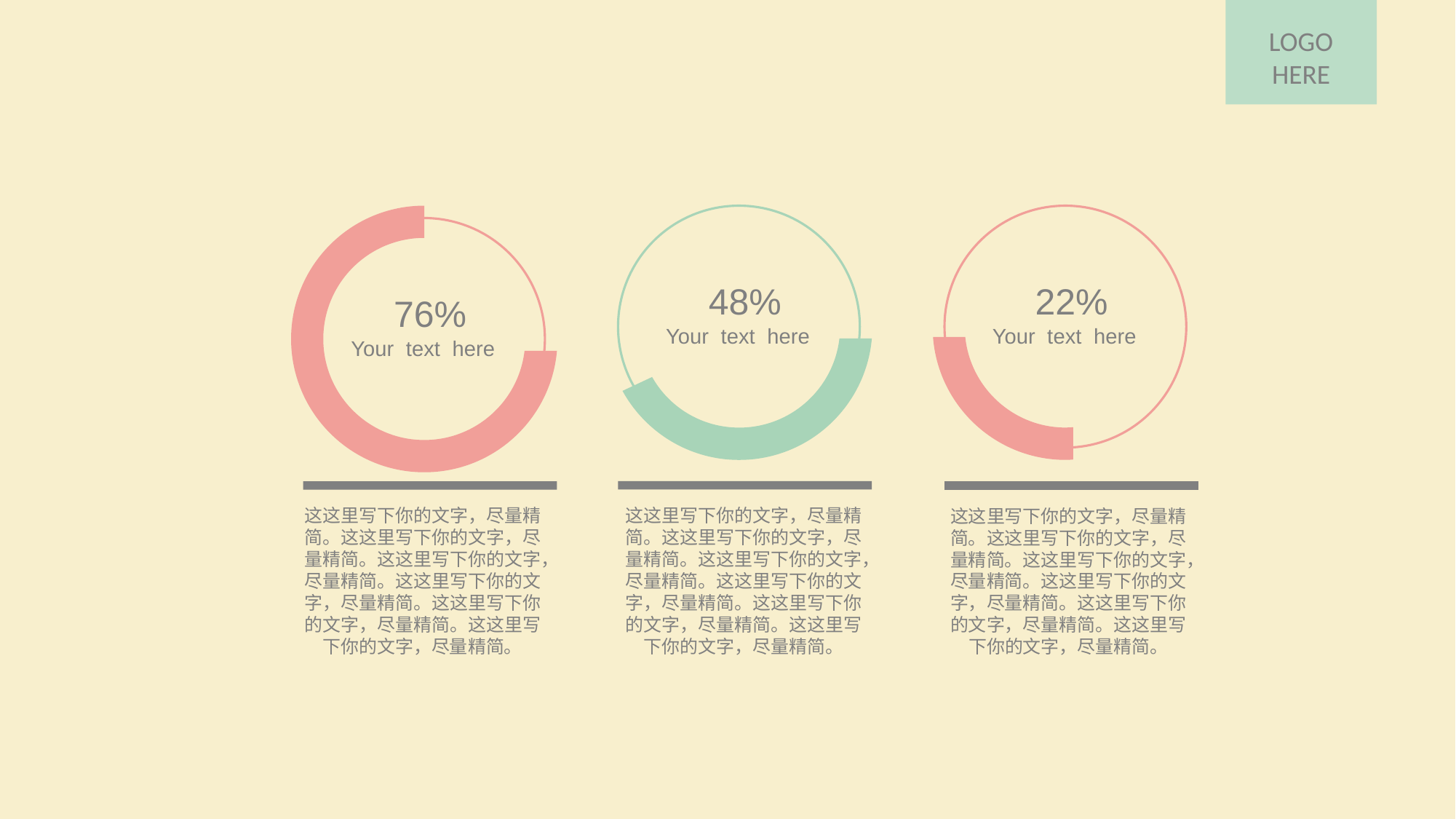

LOGO
HERE

76%
Your  text  here

48%
Your  text  here

22%
Your  text  here

这这里写下你的文字，尽量精简。这这里写下你的文字，尽量精简。这这里写下你的文字，尽量精简。这这里写下你的文字，尽量精简。这这里写下你的文字，尽量精简。这这里写下你的文字，尽量精简。

这这里写下你的文字，尽量精简。这这里写下你的文字，尽量精简。这这里写下你的文字，尽量精简。这这里写下你的文字，尽量精简。这这里写下你的文字，尽量精简。这这里写下你的文字，尽量精简。

这这里写下你的文字，尽量精简。这这里写下你的文字，尽量精简。这这里写下你的文字，尽量精简。这这里写下你的文字，尽量精简。这这里写下你的文字，尽量精简。这这里写下你的文字，尽量精简。